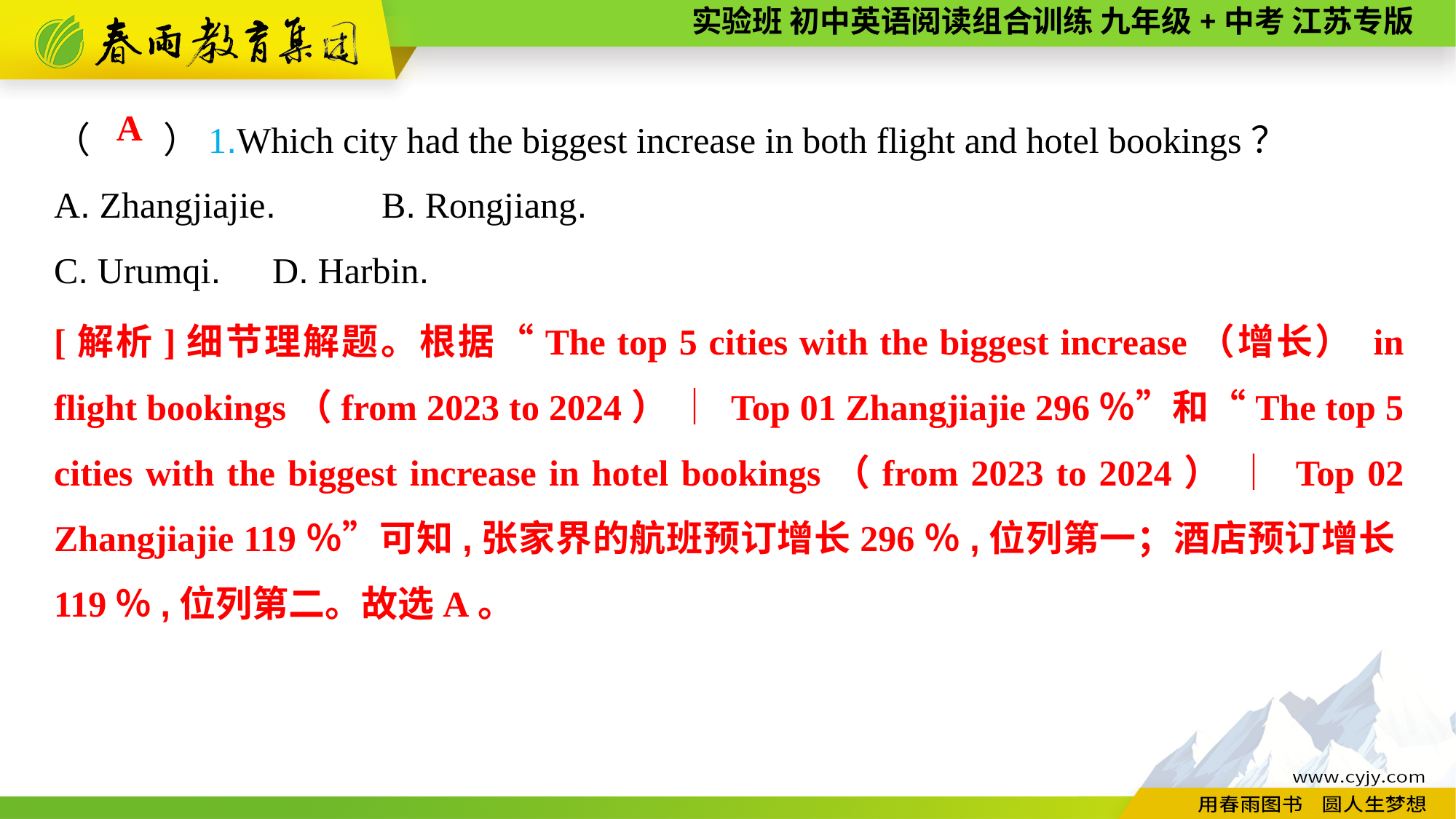

（　　）1.Which city had the biggest increase in both flight and hotel bookings？
A. Zhangjiajie.	B. Rongjiang.
C. Urumqi.	D. Harbin.
A
[解析]细节理解题。根据“The top 5 cities with the biggest increase（增长） in flight bookings（from 2023 to 2024） ｜ Top 01 Zhangjiajie 296％”和“The top 5 cities with the biggest increase in hotel bookings（from 2023 to 2024） ｜ Top 02 Zhangjiajie 119％”可知,张家界的航班预订增长296％,位列第一；酒店预订增长119％,位列第二。故选A。